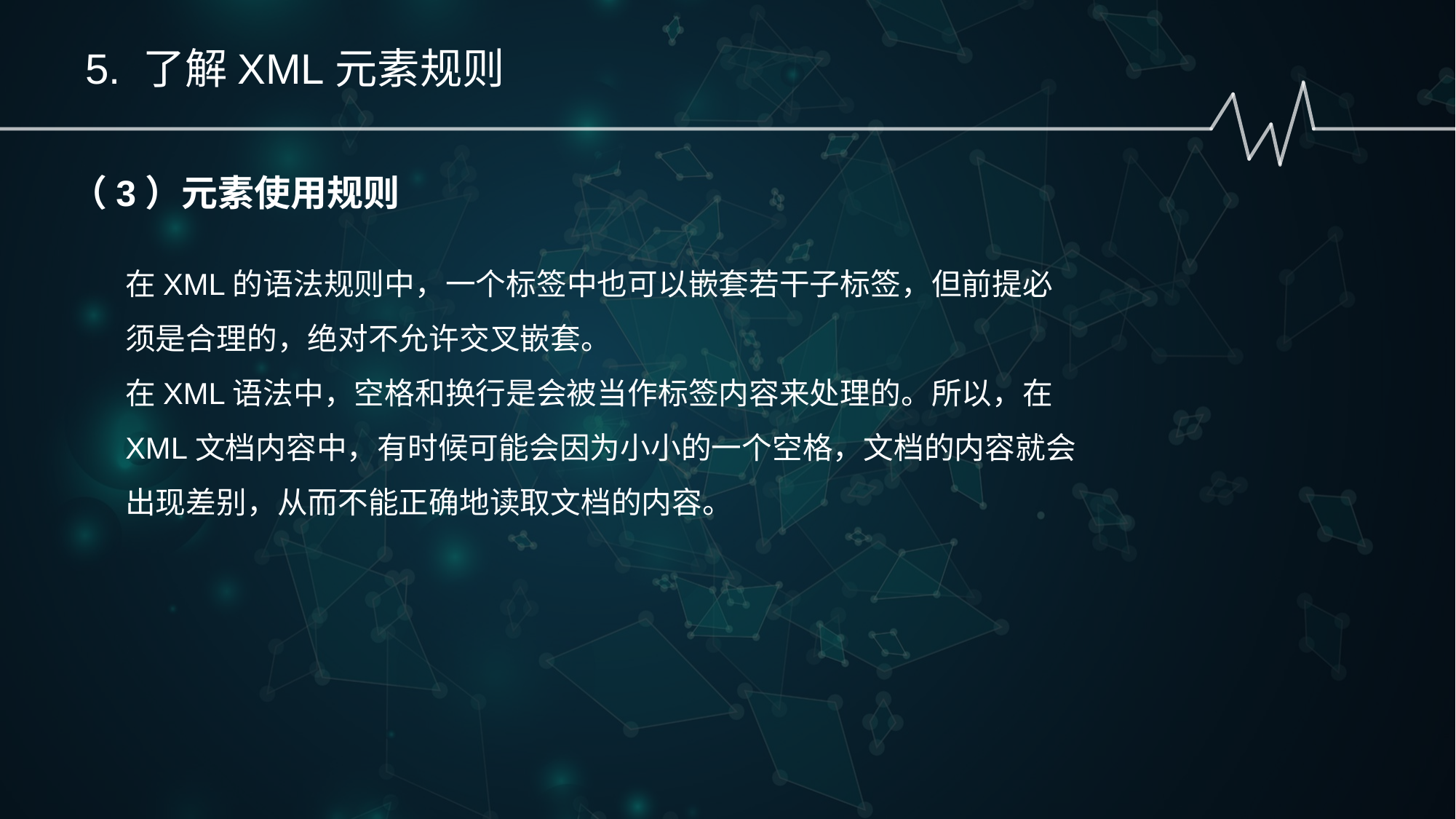

5. 了解XML元素规则
（3）元素使用规则

在XML的语法规则中，一个标签中也可以嵌套若干子标签，但前提必须是合理的，绝对不允许交叉嵌套。
在XML语法中，空格和换行是会被当作标签内容来处理的。所以，在XML文档内容中，有时候可能会因为小小的一个空格，文档的内容就会出现差别，从而不能正确地读取文档的内容。